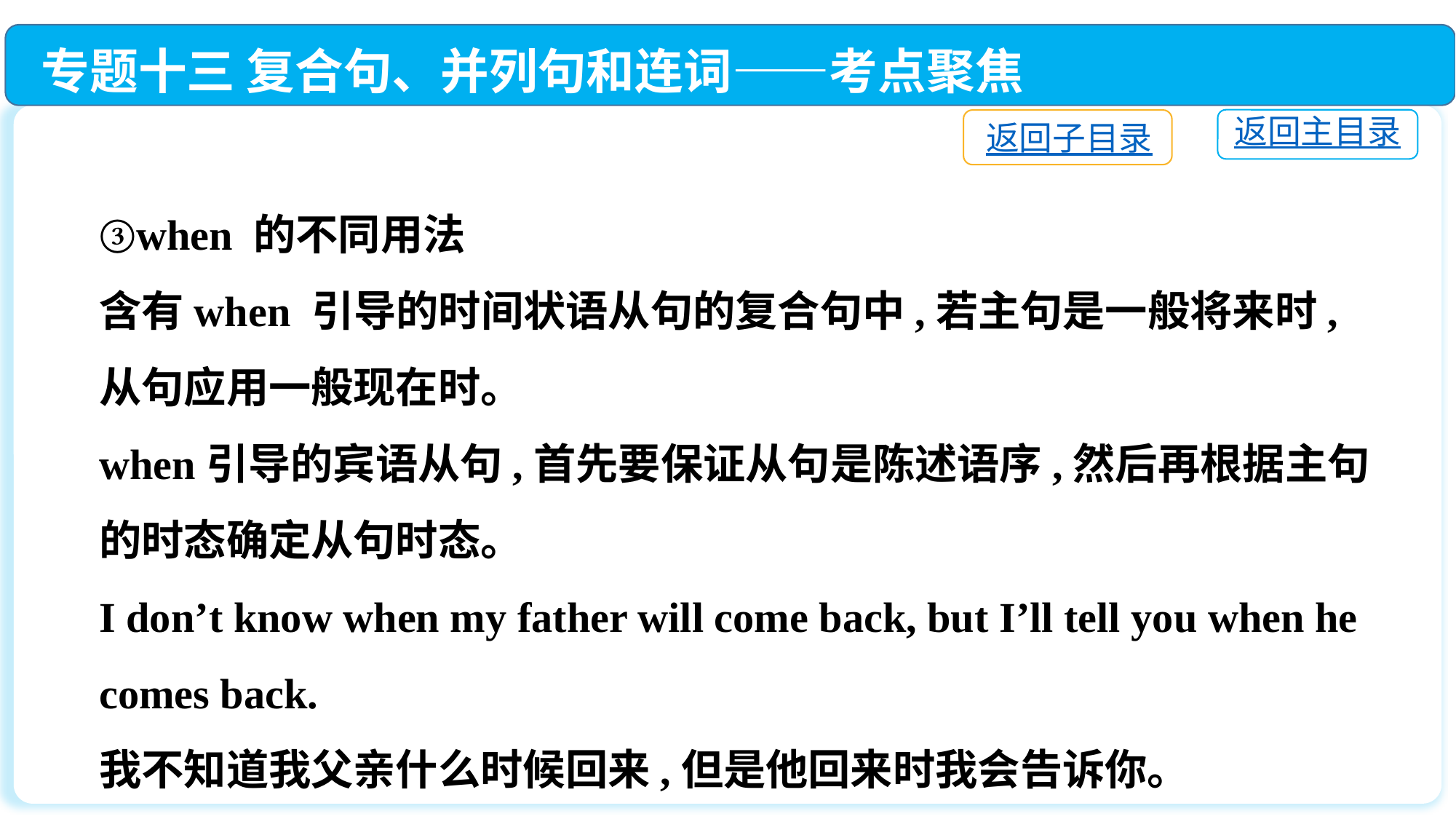

专题十三 复合句、并列句和连词——考点聚焦

返回主目录

返回子目录
③when 的不同用法
含有when 引导的时间状语从句的复合句中,若主句是一般将来时,从句应用一般现在时。
when引导的宾语从句,首先要保证从句是陈述语序,然后再根据主句的时态确定从句时态。
I don’t know when my father will come back, but I’ll tell you when he comes back.
我不知道我父亲什么时候回来,但是他回来时我会告诉你。